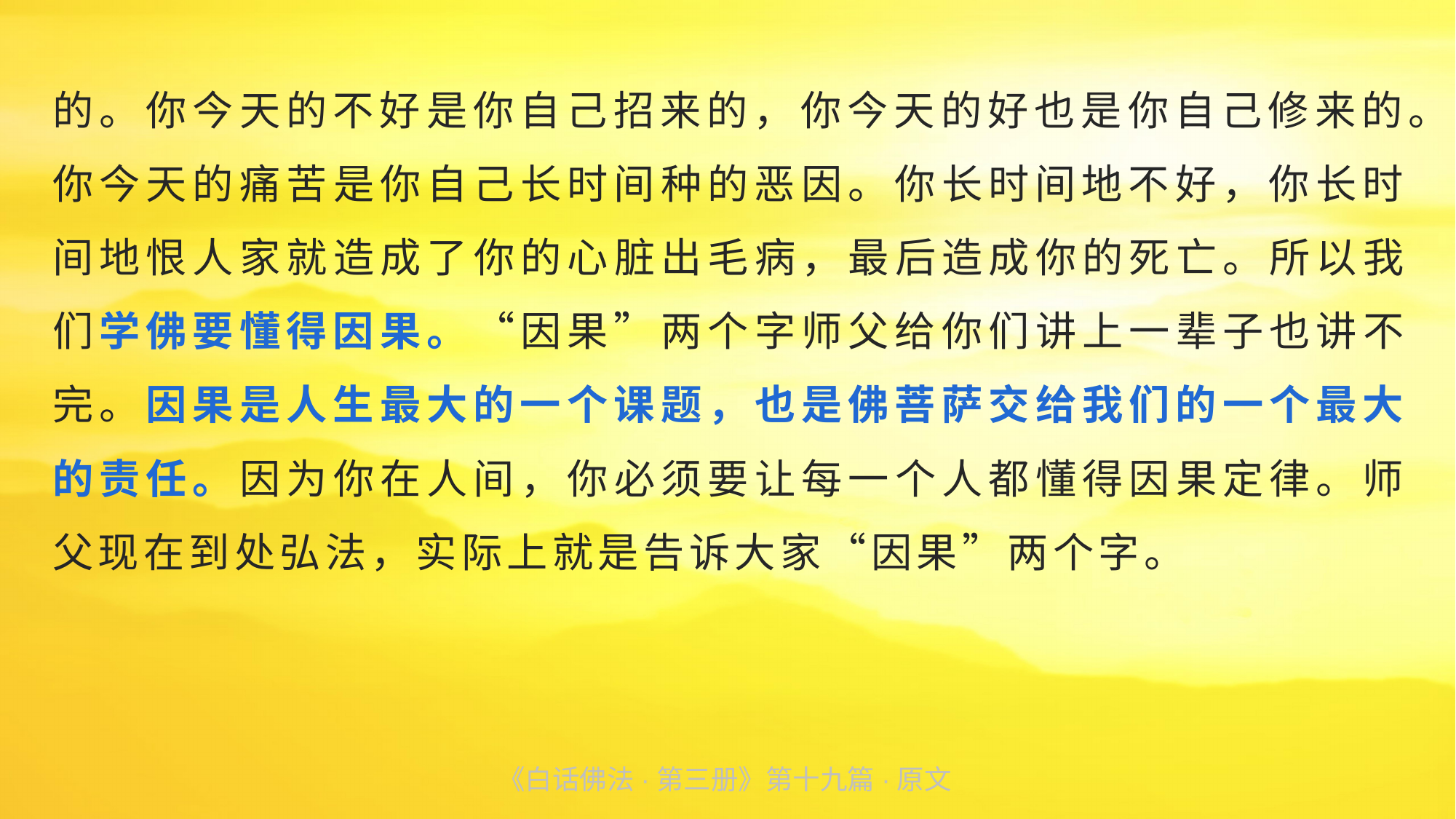

的。你今天的不好是你自己招来的，你今天的好也是你自己修来的。你今天的痛苦是你自己长时间种的恶因。你长时间地不好，你长时间地恨人家就造成了你的心脏出毛病，最后造成你的死亡。所以我们学佛要懂得因果。“因果”两个字师父给你们讲上一辈子也讲不完。因果是人生最大的一个课题，也是佛菩萨交给我们的一个最大的责任。因为你在人间，你必须要让每一个人都懂得因果定律。师父现在到处弘法，实际上就是告诉大家“因果”两个字。
《白话佛法·第三册》第十九篇·原文